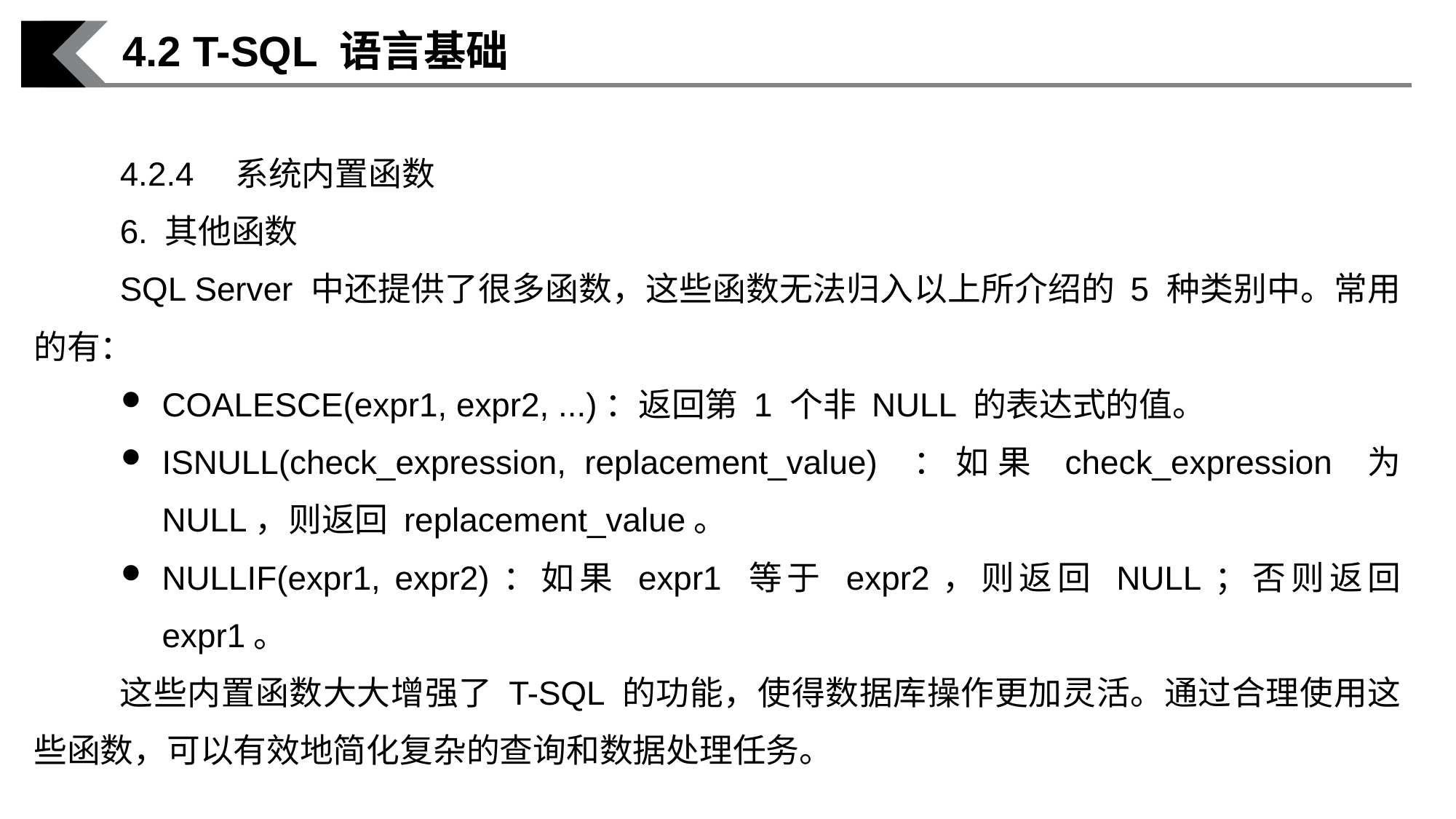

4.2 T-SQL 语言基础
4.2.4　系统内置函数
6. 其他函数
SQL Server 中还提供了很多函数，这些函数无法归入以上所介绍的 5 种类别中。常用的有：
COALESCE(expr1, expr2, ...)：返回第 1 个非 NULL 的表达式的值。
ISNULL(check_expression, replacement_value) ：如果 check_expression 为 NULL，则返回 replacement_value。
NULLIF(expr1, expr2)：如果 expr1 等于 expr2，则返回 NULL；否则返回 expr1。
这些内置函数大大增强了 T-SQL 的功能，使得数据库操作更加灵活。通过合理使用这些函数，可以有效地简化复杂的查询和数据处理任务。